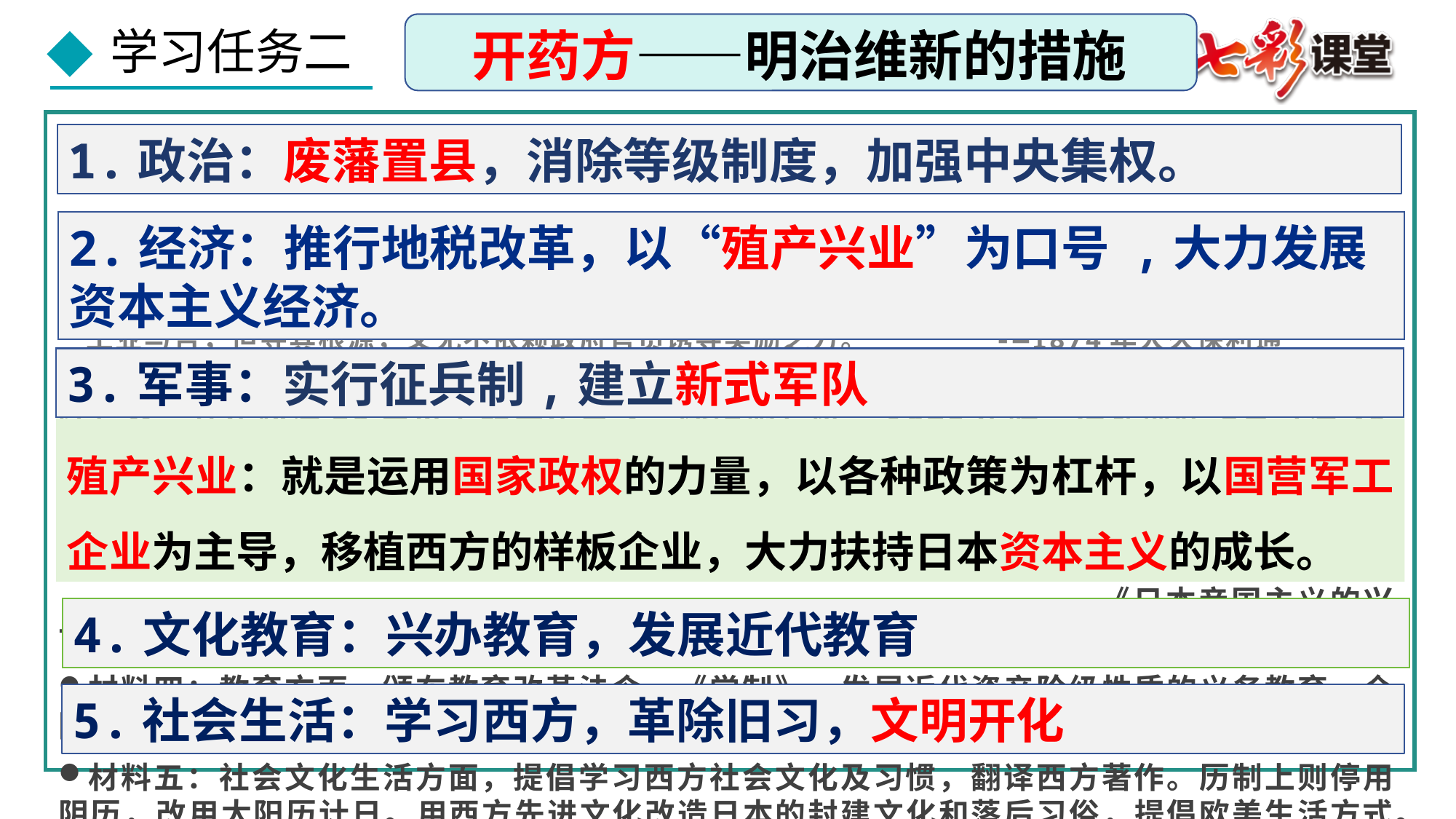

开药方——明治维新的措施
材料一：宣布“废藩置县”，废除封建领主制，把全国分为3府72县；废除传统时代的等级制度，取消对下层人民的一些限制等。
材料二：A兹为改正地税，原有之田地贡纳办法（按土地收成征收实物税）一律作废；并规定于地契调查完毕后，按土地价格征取其百分之三，作为地税 。                -—明治政府1873年颁布的条例
B大凡国之富强系于人民之贫富，而人民之贫富系于物产之多寡。物产之多寡，虽依赖于人民致力于工业与否，但寻其根源，又无不依赖政府官员诱导奖励之力。               -—1874年大久保利通
材料三：A军事方面，改革军队编制，陆军参考德国训练，海军参考英国海军编制；并颁布征兵令，凡年龄达20岁以上的成年男子一律须服兵役。1873年时，作战部队动员可达40万人。
B明治天皇政府加强对军队的直接控制，重申军队直属天皇（皇军），还利用武士道精神控制军队，使之誓死效忠天皇，各国交际的道理只有两条：一是消灭别人，一是为他人所灭。
                                                -—《日本帝国主义的兴亡》
材料四：教育方面，颁布教育改革法令—《学制》，发展近代资产阶级性质的义务教育，全国有8所公立大学，245所中学，53760所小学。
材料五：社会文化生活方面，提倡学习西方社会文化及习惯，翻译西方著作。历制上则停用阴历，改用太阳历计日。用西方先进文化改造日本的封建文化和落后习俗，提倡欧美生活方式。
1.政治：废藩置县，消除等级制度，加强中央集权。
2.经济：推行地税改革，以“殖产兴业”为口号 ,大力发展资本主义经济。
3.军事：实行征兵制,建立新式军队
殖产兴业：就是运用国家政权的力量，以各种政策为杠杆，以国营军工企业为主导，移植西方的样板企业，大力扶持日本资本主义的成长。
4.文化教育：兴办教育，发展近代教育
5.社会生活：学习西方，革除旧习，文明开化